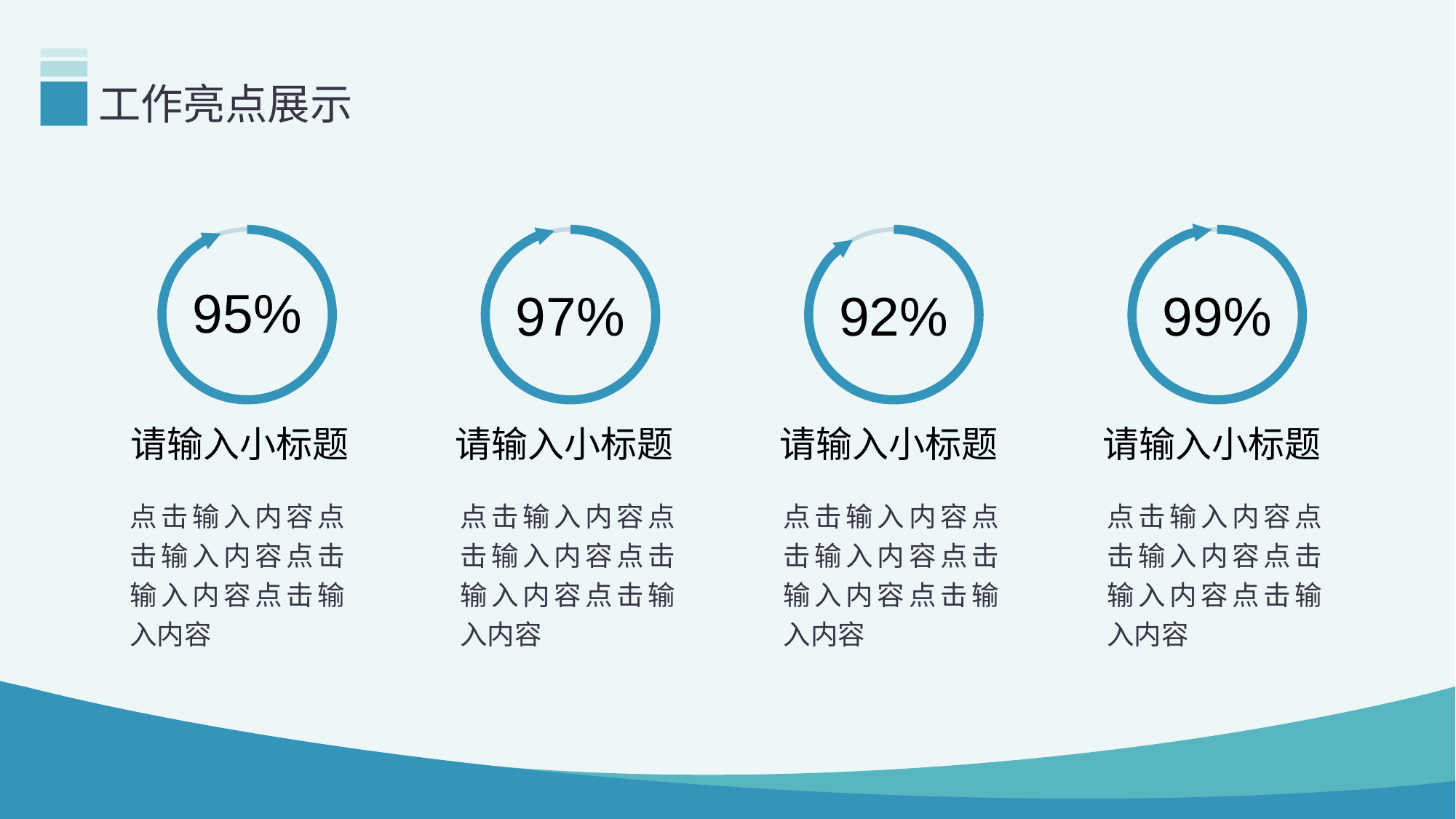

# 工作亮点展示

95%
请输入小标题
点击输入内容点击输入内容点击输入内容点击输入内容

97%
请输入小标题
点击输入内容点击输入内容点击输入内容点击输入内容

92%
请输入小标题
点击输入内容点击输入内容点击输入内容点击输入内容

99%
请输入小标题
点击输入内容点击输入内容点击输入内容点击输入内容